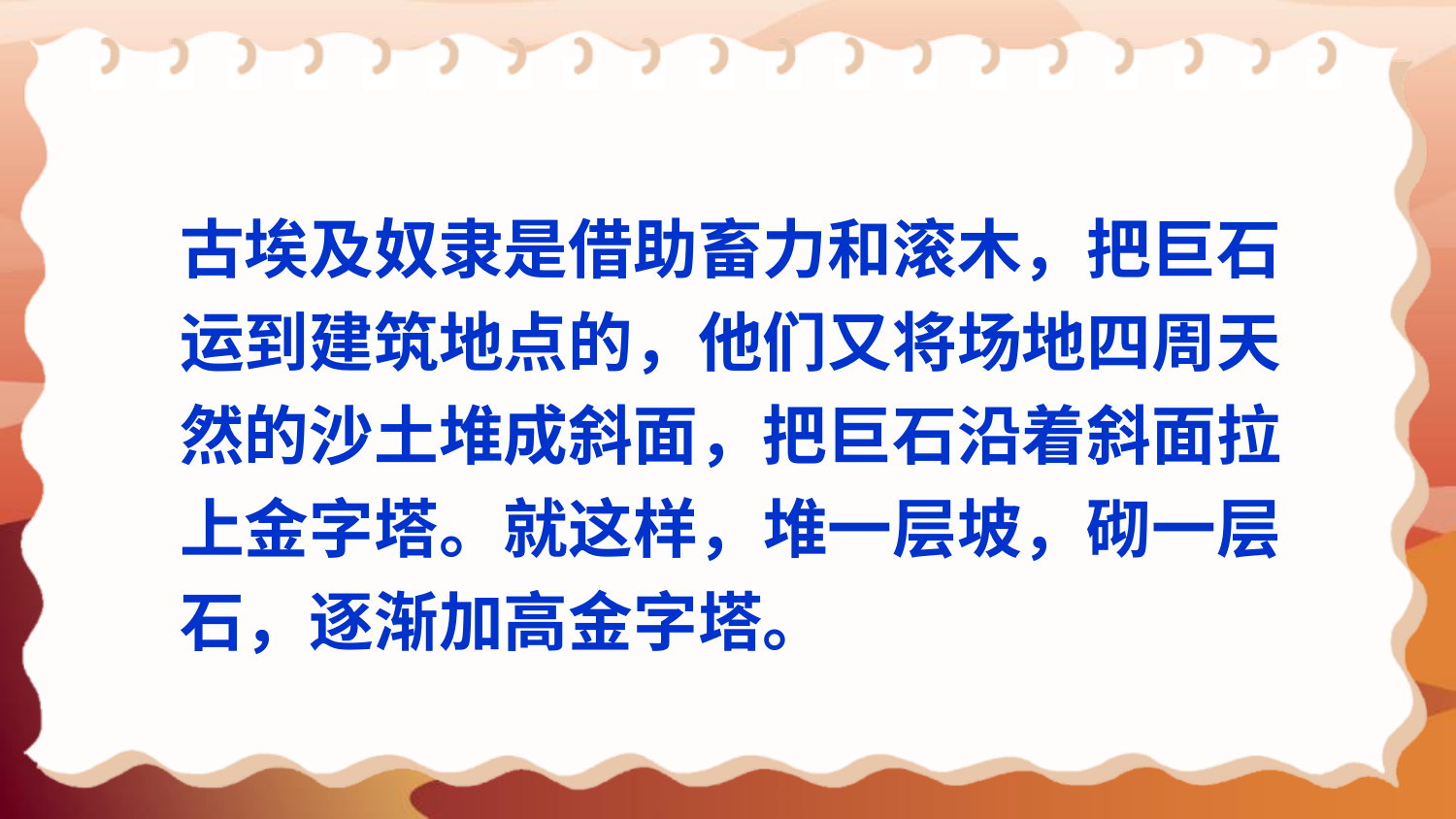

古埃及奴隶是借助畜力和滚木，把巨石运到建筑地点的，他们又将场地四周天然的沙土堆成斜面，把巨石沿着斜面拉上金字塔。就这样，堆一层坡，砌一层石，逐渐加高金字塔。